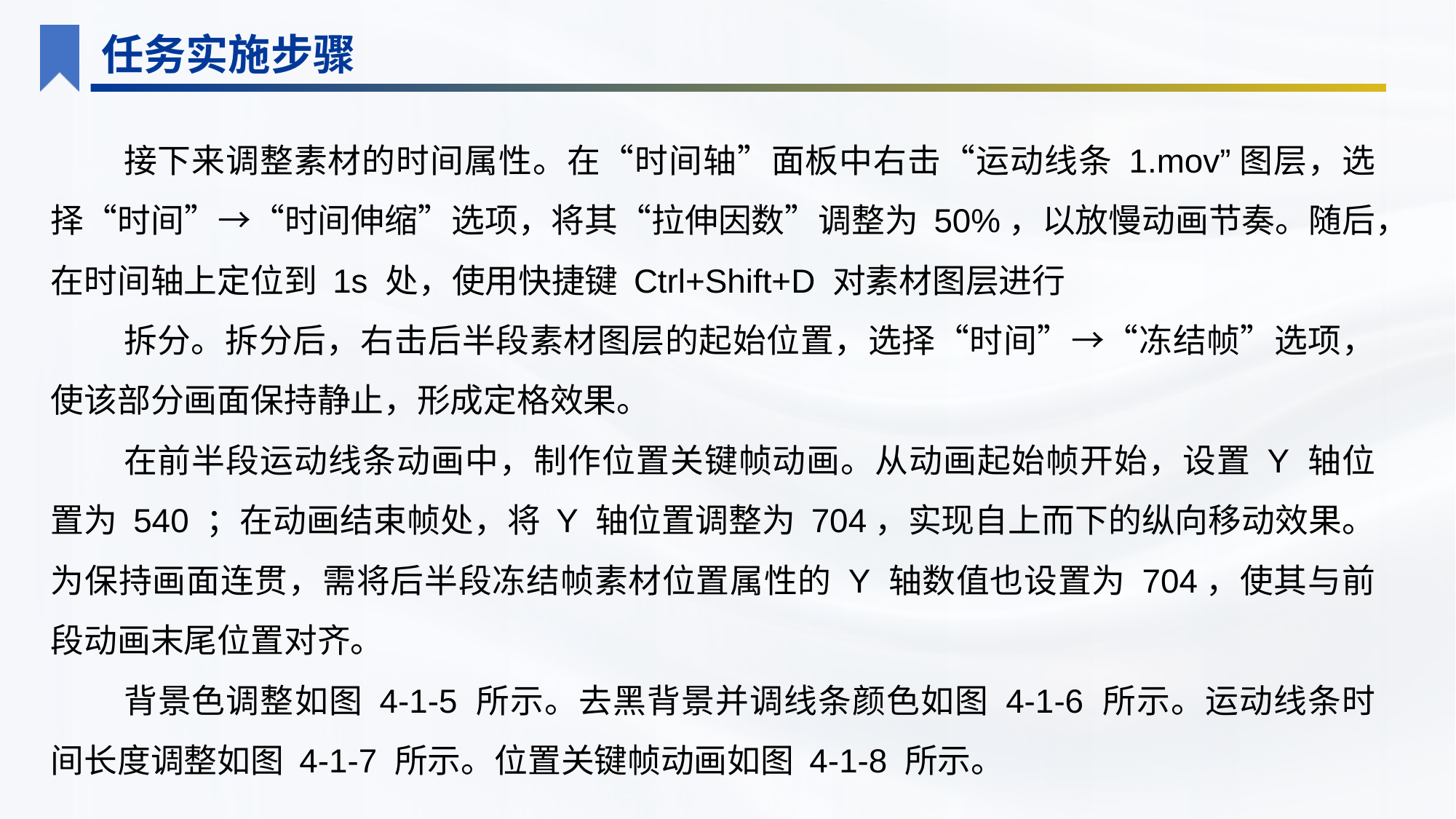

任务实施步骤
接下来调整素材的时间属性。在“时间轴”面板中右击“运动线条 1.mov”图层，选择“时间”→“时间伸缩”选项，将其“拉伸因数”调整为 50%，以放慢动画节奏。随后，在时间轴上定位到 1s 处，使用快捷键 Ctrl+Shift+D 对素材图层进行
拆分。拆分后，右击后半段素材图层的起始位置，选择“时间”→“冻结帧”选项，使该部分画面保持静止，形成定格效果。
在前半段运动线条动画中，制作位置关键帧动画。从动画起始帧开始，设置 Y 轴位置为 540 ；在动画结束帧处，将 Y 轴位置调整为 704，实现自上而下的纵向移动效果。为保持画面连贯，需将后半段冻结帧素材位置属性的 Y 轴数值也设置为 704，使其与前段动画末尾位置对齐。
背景色调整如图 4-1-5 所示。去黑背景并调线条颜色如图 4-1-6 所示。运动线条时间长度调整如图 4-1-7 所示。位置关键帧动画如图 4-1-8 所示。